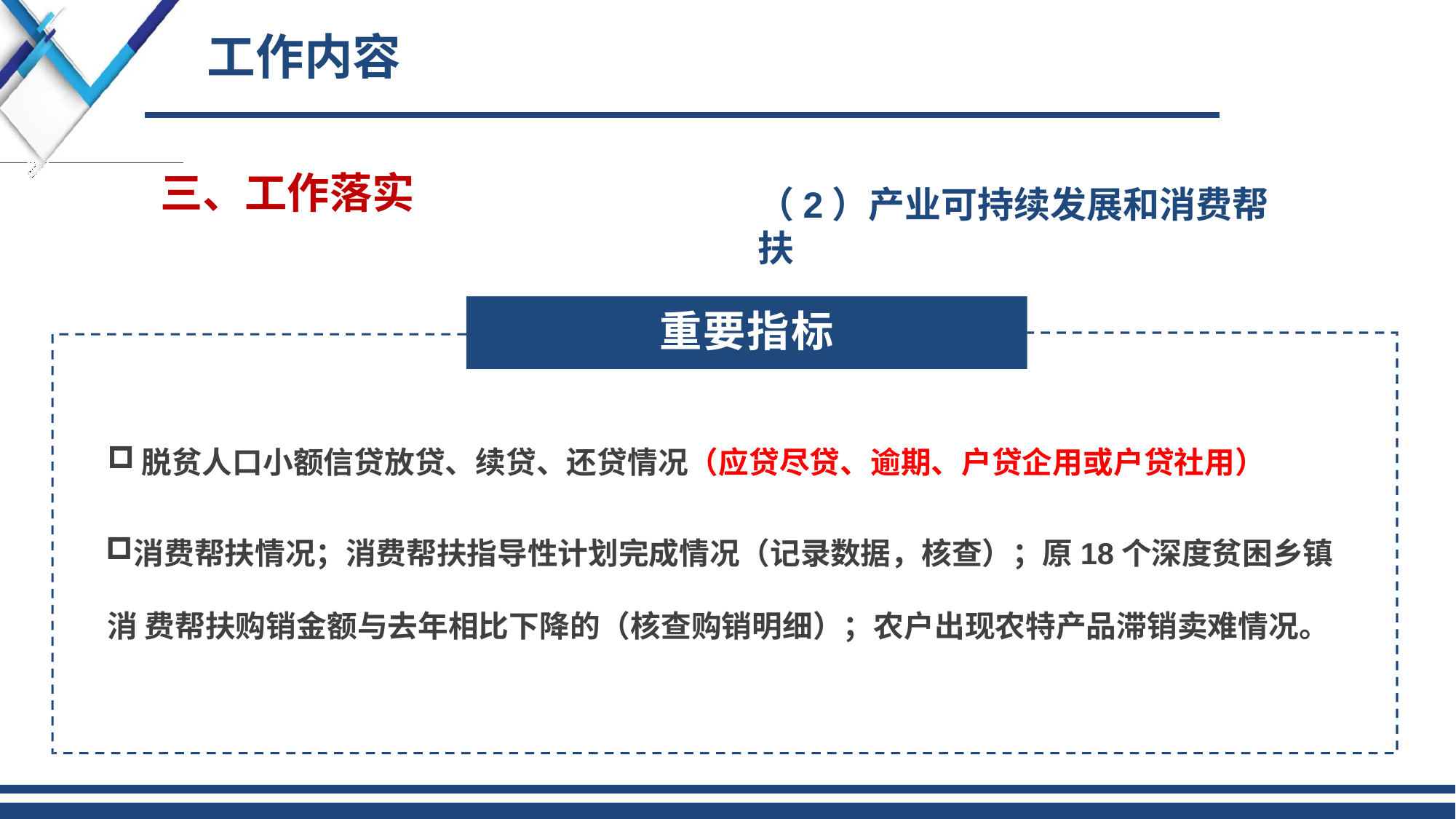

# 工作内容

三、工作落实
（2）产业可持续发展和消费帮扶

重要指标

脱贫人口小额信贷放贷、续贷、还贷情况（应贷尽贷、逾期、户贷企用或户贷社用）
消费帮扶情况；消费帮扶指导性计划完成情况（记录数据，核查）；原18个深度贫困乡镇消 费帮扶购销金额与去年相比下降的（核查购销明细）；农户出现农特产品滞销卖难情况。